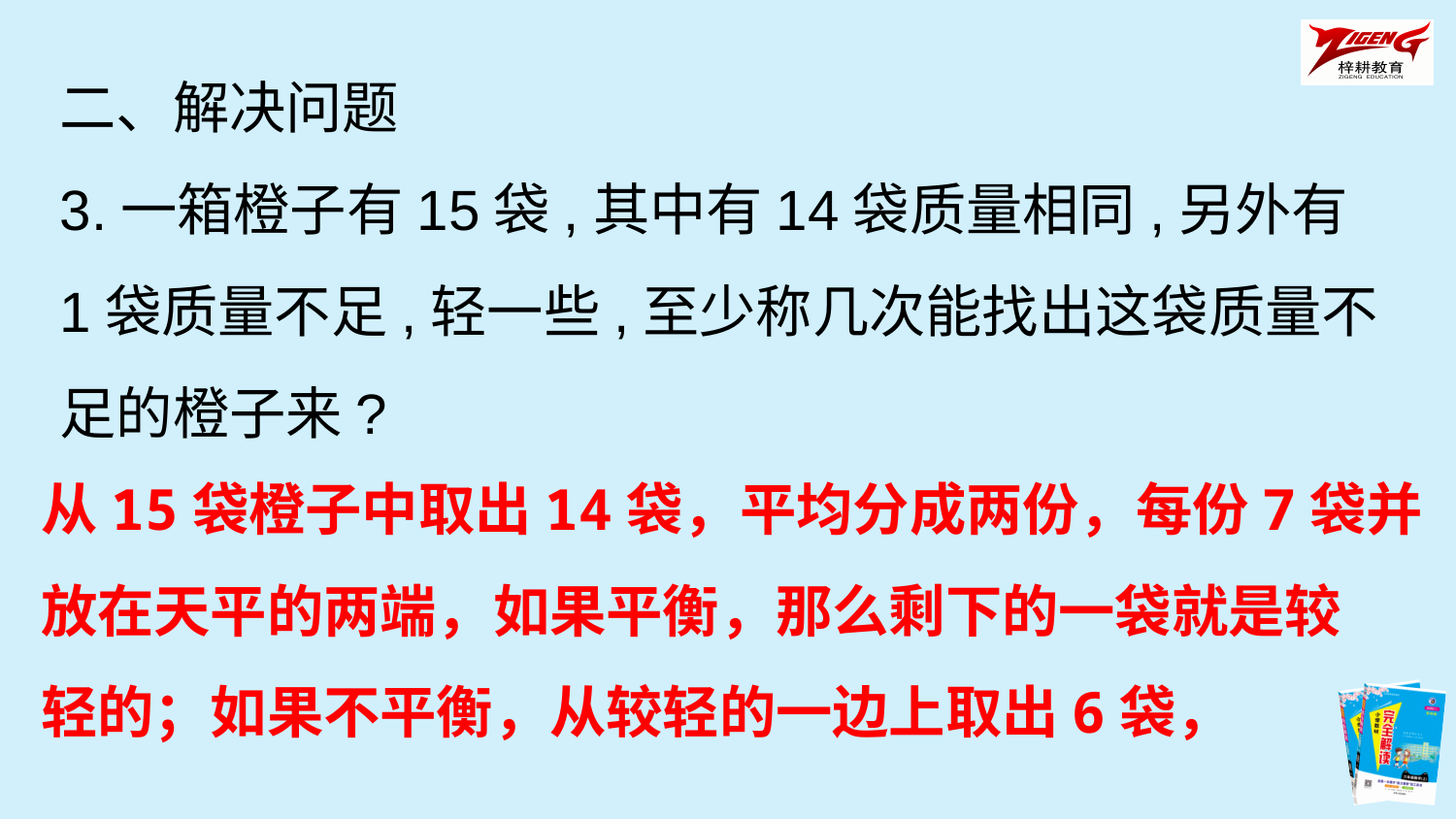

二、解决问题
3.一箱橙子有15袋,其中有14袋质量相同,另外有1袋质量不足,轻一些,至少称几次能找出这袋质量不足的橙子来?
从15袋橙子中取出14袋，平均分成两份，每份7袋并
放在天平的两端，如果平衡，那么剩下的一袋就是较
轻的；如果不平衡，从较轻的一边上取出6袋，